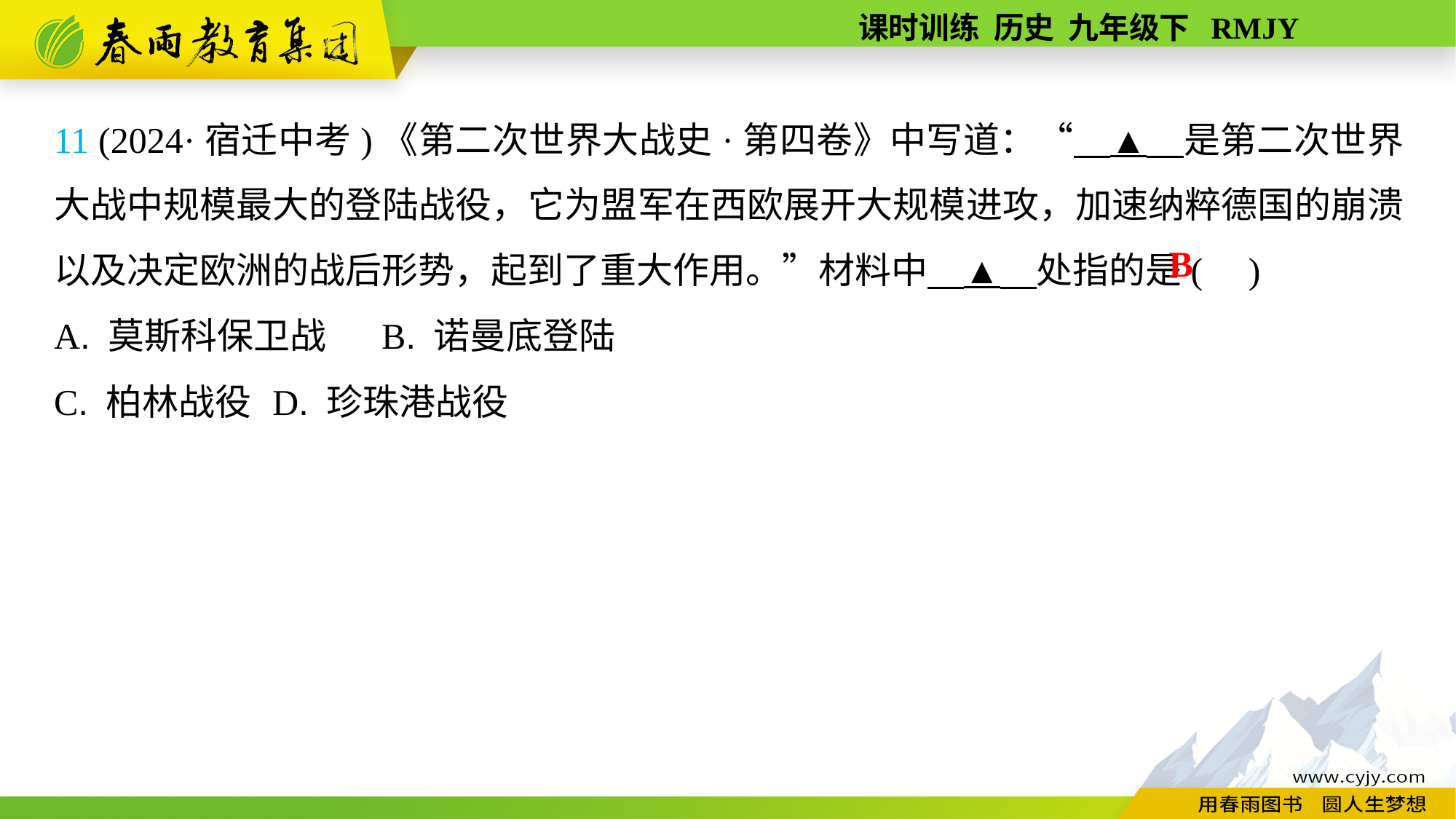

11 (2024·宿迁中考)《第二次世界大战史·第四卷》中写道：“　▲　是第二次世界大战中规模最大的登陆战役，它为盟军在西欧展开大规模进攻，加速纳粹德国的崩溃以及决定欧洲的战后形势，起到了重大作用。”材料中　▲　处指的是(     )
A. 莫斯科保卫战	B. 诺曼底登陆
C. 柏林战役	D. 珍珠港战役
B